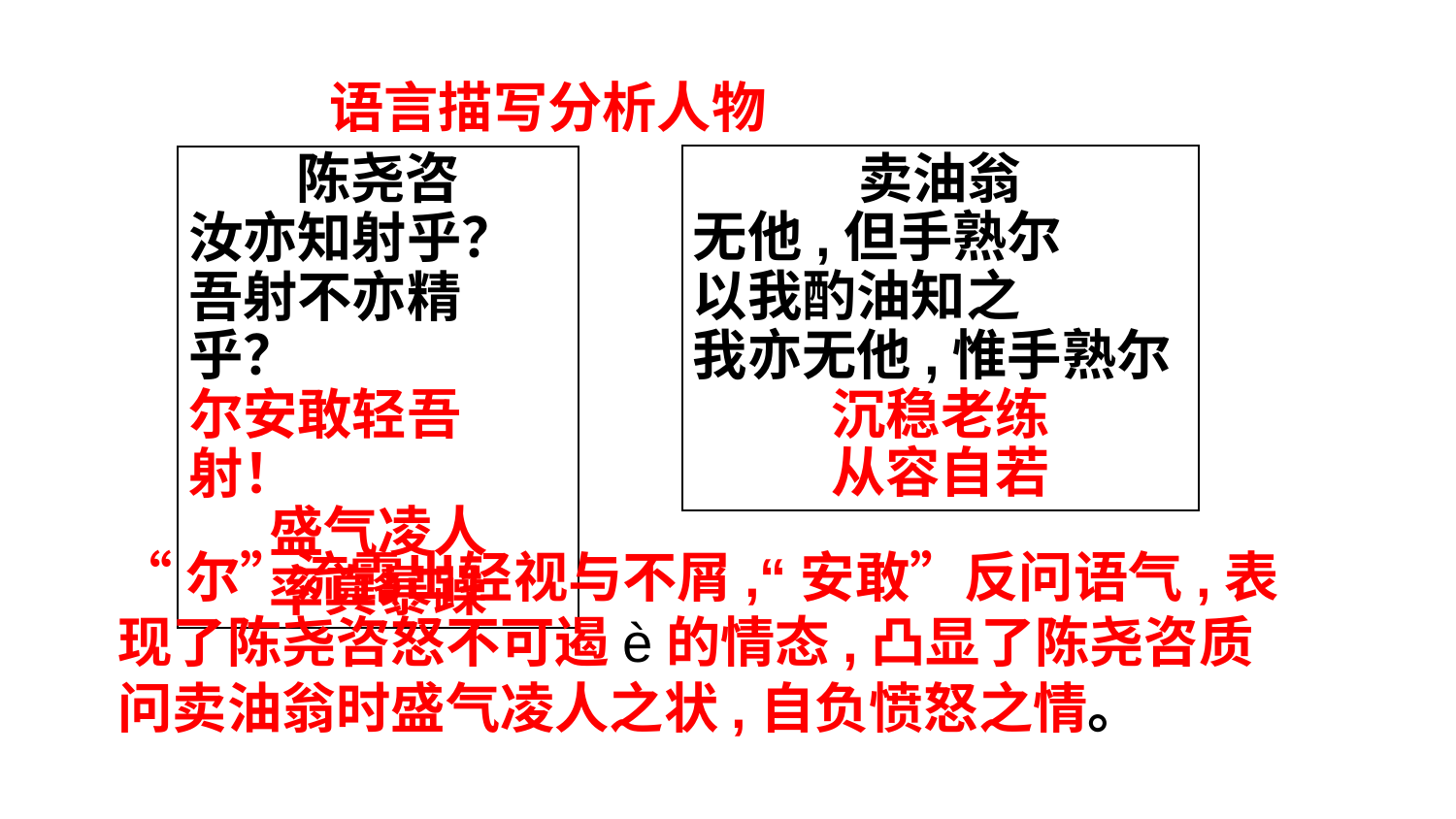

语言描写分析人物
卖油翁
无他,但手熟尔
以我酌油知之
我亦无他,惟手熟尔
沉稳老练
从容自若
陈尧咨
汝亦知射乎？
吾射不亦精乎？
尔安敢轻吾射！
盛气凌人
率真暴躁
“尔”流露出轻视与不屑,“安敢”反问语气,表现了陈尧咨怒不可遏è的情态,凸显了陈尧咨质问卖油翁时盛气凌人之状,自负愤怒之情。